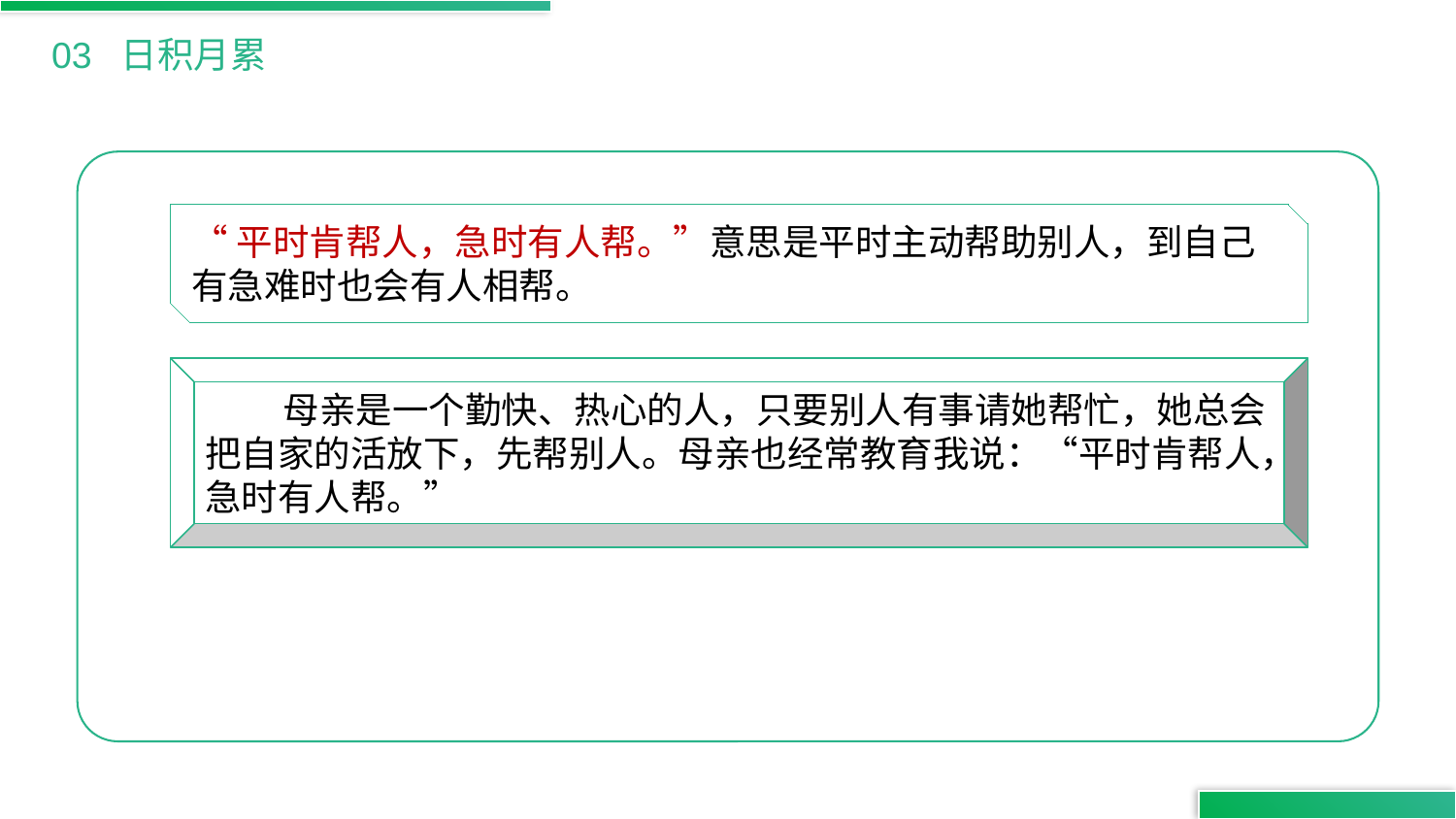

03  日积月累
“平时肯帮人，急时有人帮。”意思是平时主动帮助别人，到自己有急难时也会有人相帮。
    母亲是一个勤快、热心的人，只要别人有事请她帮忙，她总会把自家的活放下，先帮别人。母亲也经常教育我说：“平时肯帮人，急时有人帮。”